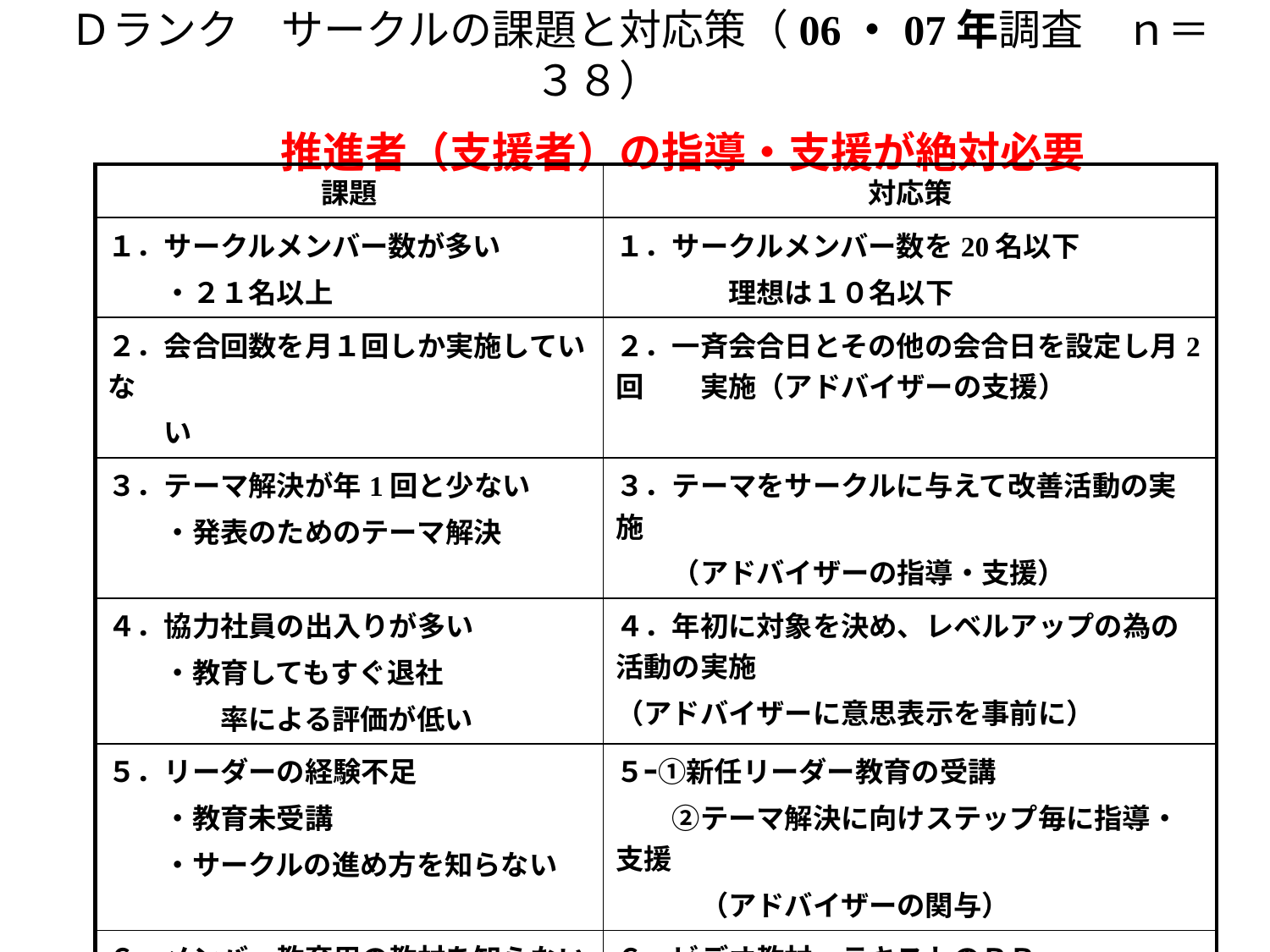

# Ｄランク　サークルの課題と対応策（06・07年調査　ｎ＝３８）　　 　　推進者（支援者）の指導・支援が絶対必要
| 課題 | 対応策 |
| --- | --- |
| １．サークルメンバー数が多い 　　・２１名以上 | １．サークルメンバー数を20名以下 　　　　理想は１０名以下 |
| ２．会合回数を月１回しか実施していな　 　　い | ２．一斉会合日とその他の会合日を設定し月2回　　実施（アドバイザーの支援） |
| ３．テーマ解決が年1回と少ない 　　・発表のためのテーマ解決 | ３．テーマをサークルに与えて改善活動の実施　 　　（アドバイザーの指導・支援） |
| ４．協力社員の出入りが多い 　　・教育してもすぐ退社 　　　　率による評価が低い | ４．年初に対象を決め、レベルアップの為の活動の実施 （アドバイザーに意思表示を事前に） |
| ５．リーダーの経験不足 　　・教育未受講 　　・サークルの進め方を知らない | ５ｰ①新任リーダー教育の受講 　　②テーマ解決に向けステップ毎に指導・支援　 　　　（アドバイザーの関与） |
| ６．メンバー教育用の教材を知らない | ６．ビデオ教材、テキストのＰＲ 　　ＱＣ7つ道具、新ＱＣ7つ道具、問題解決等 |
| ７．上司の関心が不十分 | ７．部課長による激励訪問 　　Ｃ・Ｄランクサークルを |